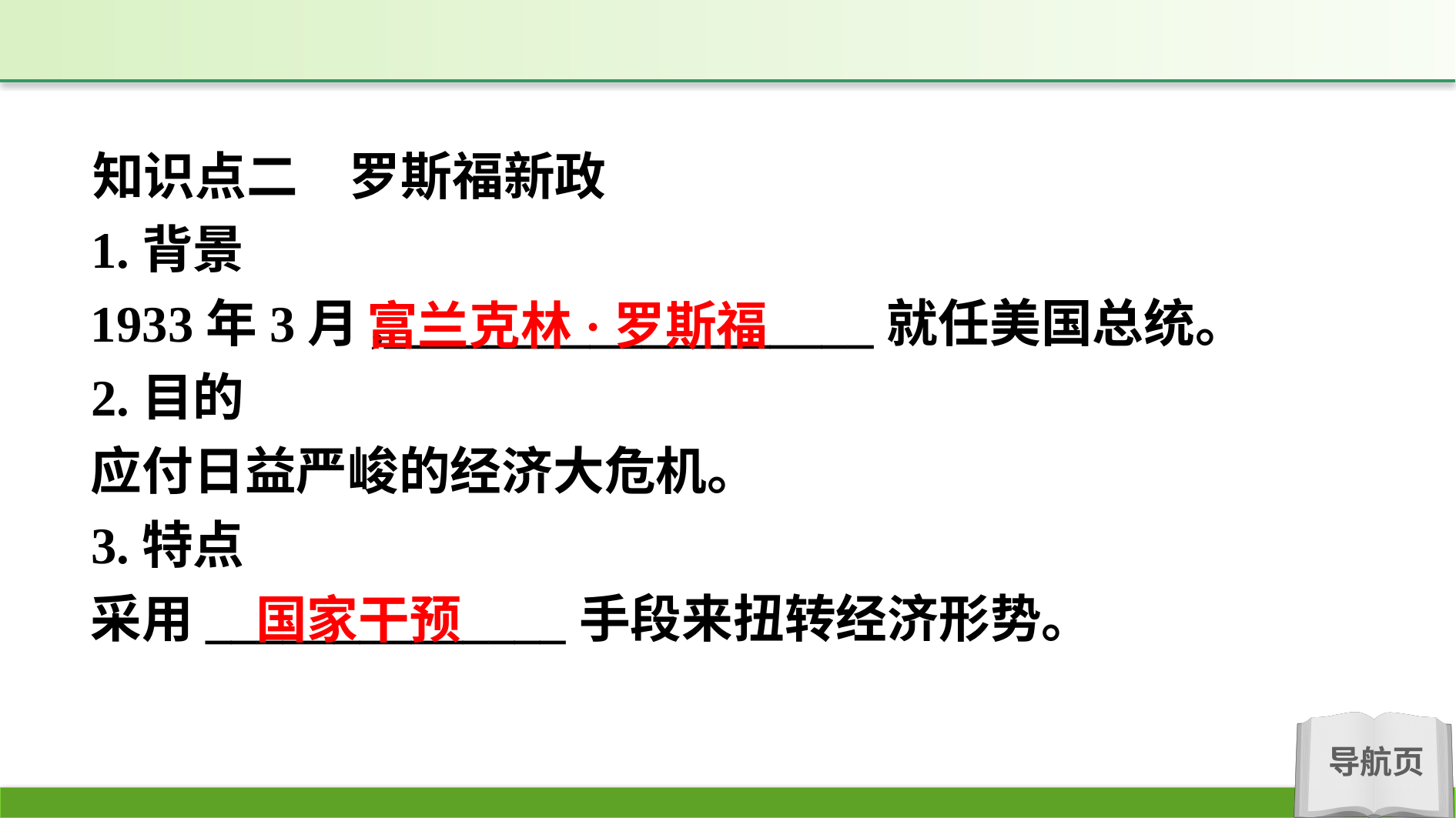

知识点二　罗斯福新政
1.背景
1933年3月,___________________就任美国总统。
2.目的
应付日益严峻的经济大危机。
3.特点
采用______________手段来扭转经济形势。
富兰克林·罗斯福
国家干预